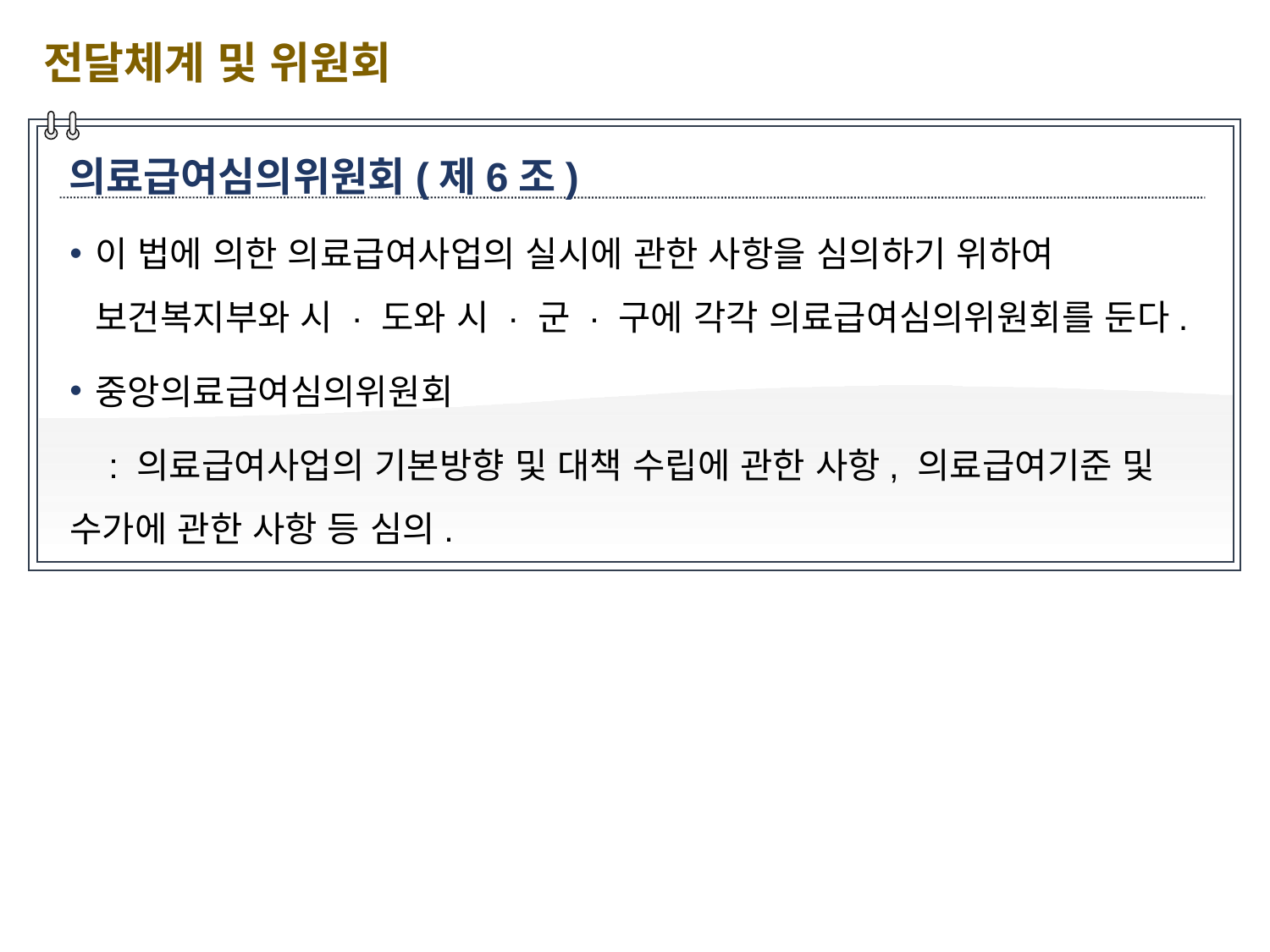

전달체계 및 위원회

의료급여심의위원회(제6조)

이 법에 의한 의료급여사업의 실시에 관한 사항을 심의하기 위하여 보건복지부와 시 · 도와 시 · 군 · 구에 각각 의료급여심의위원회를 둔다.
중앙의료급여심의위원회
    : 의료급여사업의 기본방향 및 대책 수립에 관한 사항, 의료급여기준 및 수가에 관한 사항 등 심의.